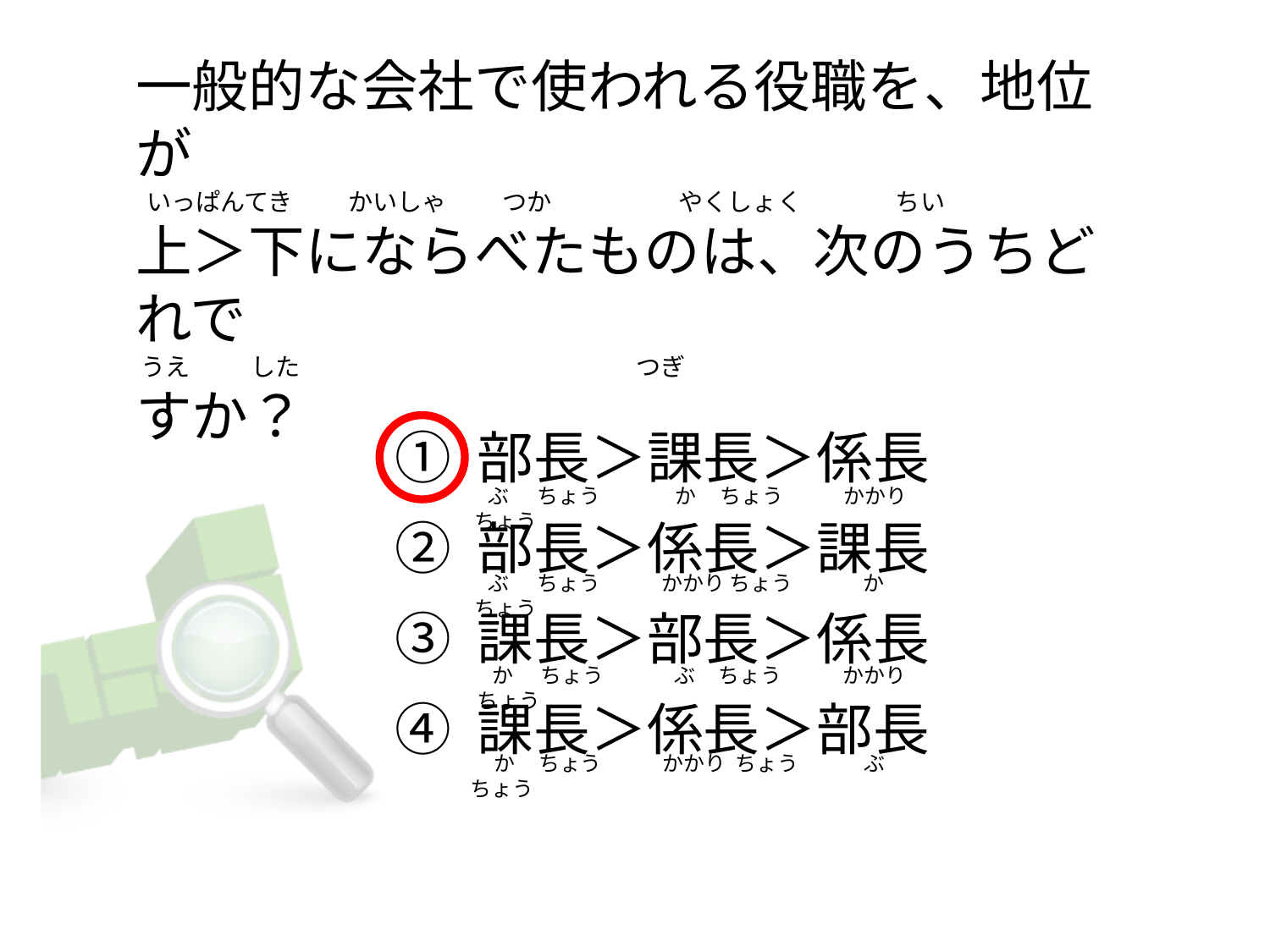

# 一般的な会社で使われる役職を、地位が   いっぱんてき          かいしゃ          つか                       やくしょく                 ちい 上＞下にならべたものは、次のうちどれで  うえ           した                                                             つぎ すか？

① 部長＞課長＞係長
② 部長＞係長＞課長
③ 課長＞部長＞係長
④ 課長＞係長＞部長
  ぶ      ちょう                か     ちょう             かかり ちょう
  ぶ      ちょう             かかり ちょう               か     ちょう
  か      ちょう               ぶ     ちょう             かかり ちょう
    か     ちょう             かかり  ちょう              ぶ    ちょう